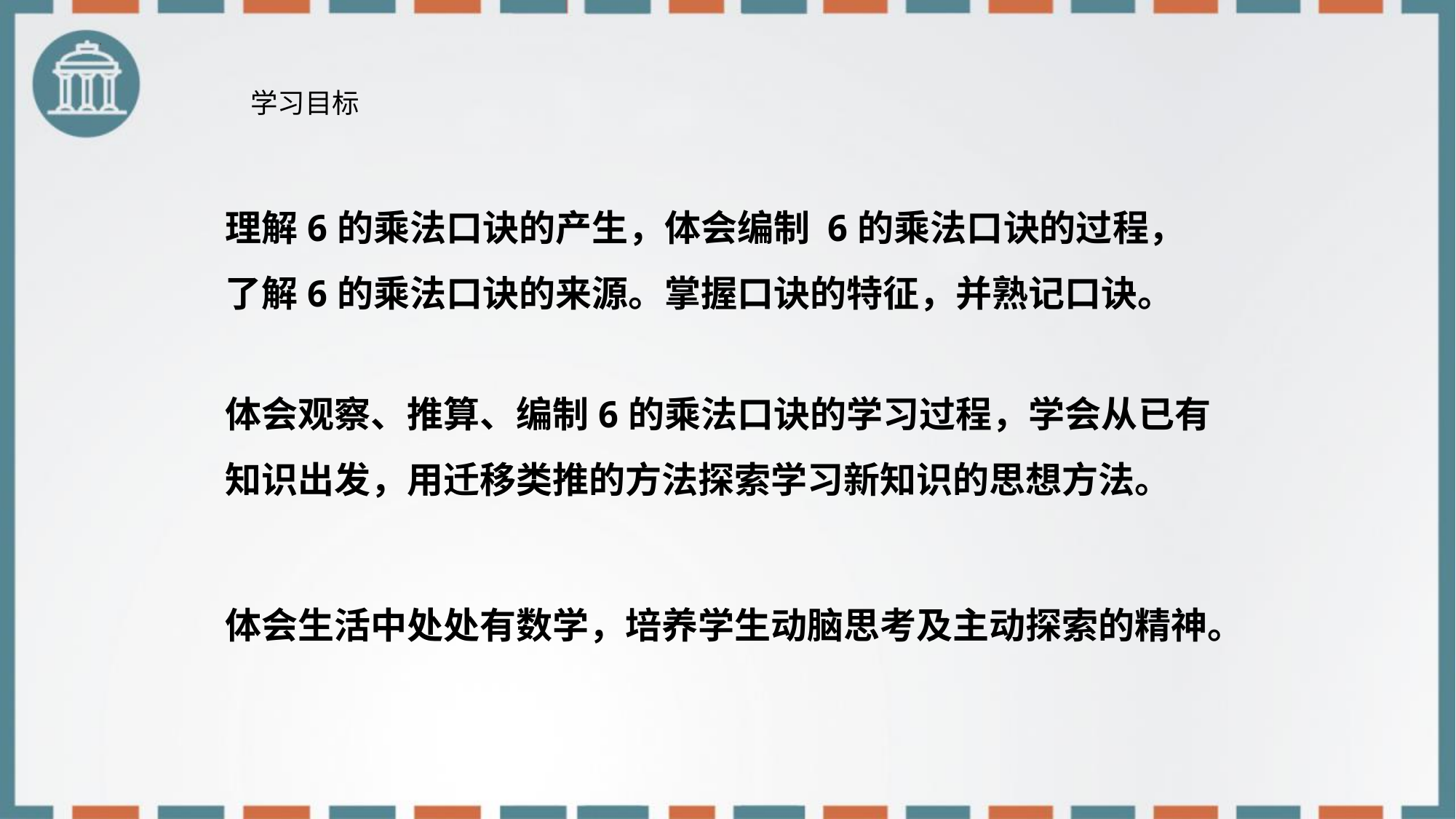

学习目标
理解6的乘法口诀的产生，体会编制 6的乘法口诀的过程，了解6的乘法口诀的来源。掌握口诀的特征，并熟记口诀。
体会观察、推算、编制6的乘法口诀的学习过程，学会从已有知识出发，用迁移类推的方法探索学习新知识的思想方法。
体会生活中处处有数学，培养学生动脑思考及主动探索的精神。